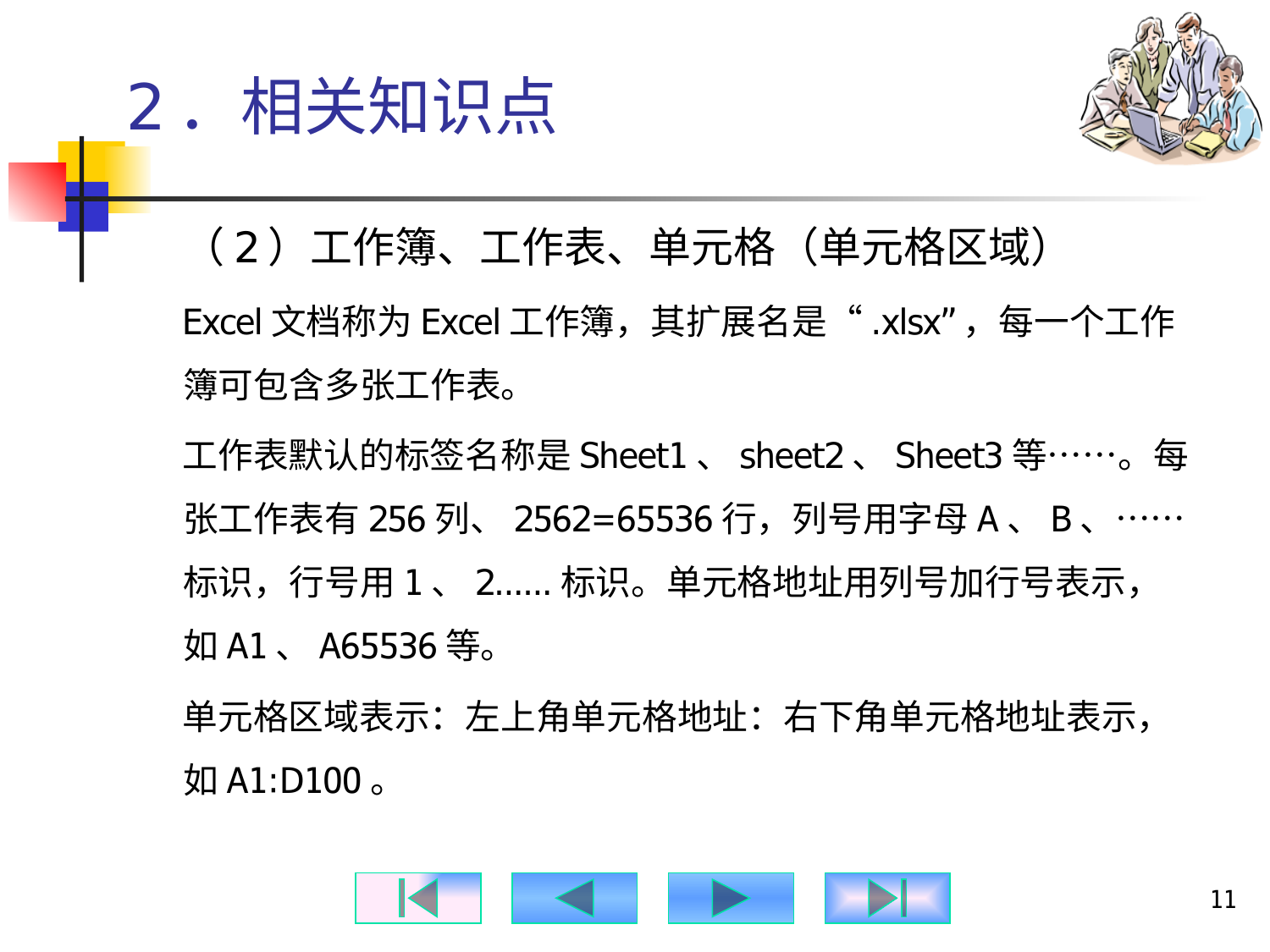

# 2．相关知识点
（2）工作簿、工作表、单元格（单元格区域）
Excel文档称为Excel工作簿，其扩展名是“.xlsx”，每一个工作簿可包含多张工作表。
工作表默认的标签名称是Sheet1、sheet2、Sheet3等……。每张工作表有256列、2562=65536行，列号用字母A、B、……标识，行号用1、2……标识。单元格地址用列号加行号表示，如A1、A65536等。
单元格区域表示：左上角单元格地址：右下角单元格地址表示，如A1:D100。
11